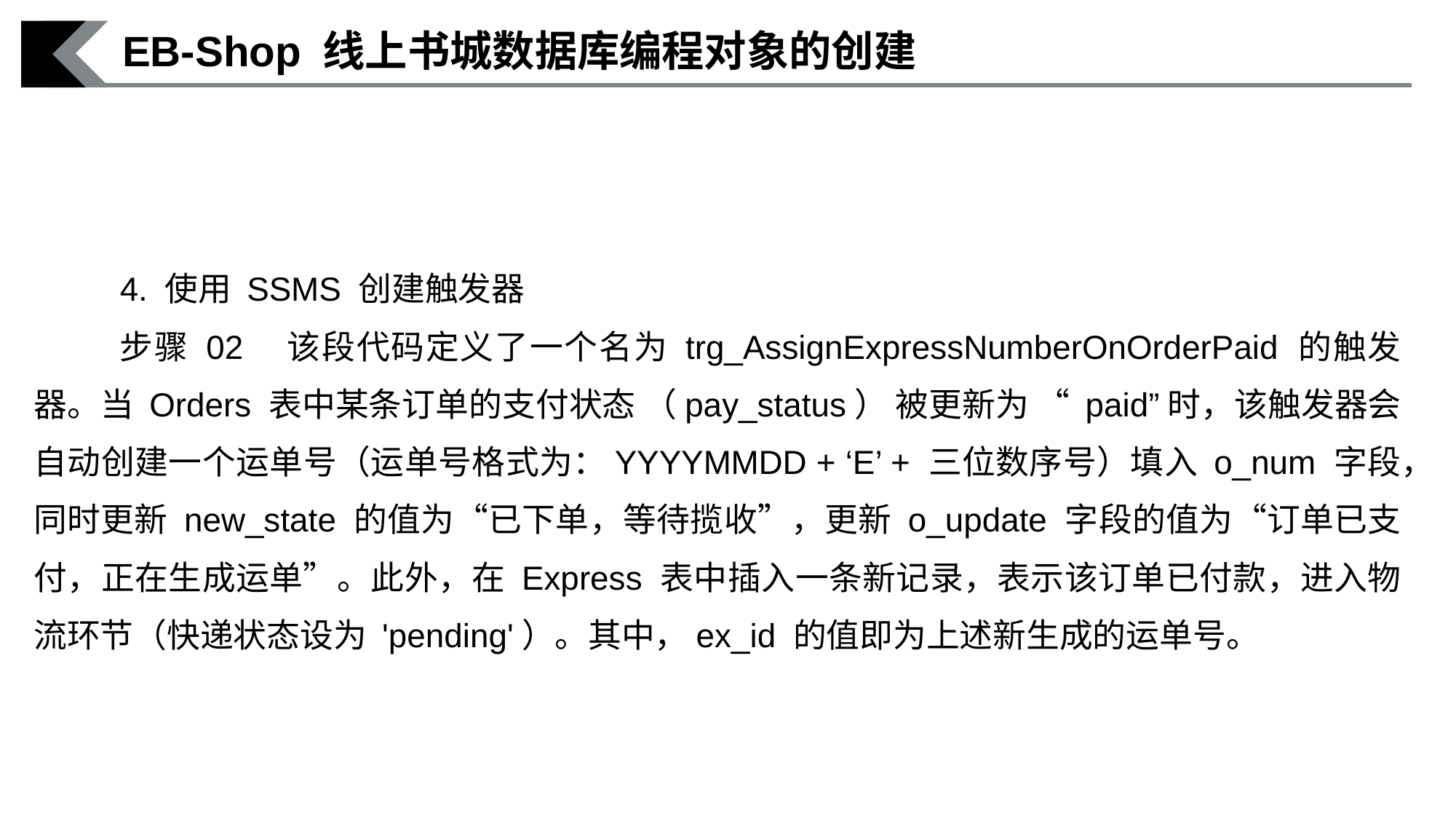

EB-Shop 线上书城数据库编程对象的创建
4. 使用 SSMS 创建触发器
步骤 02　该段代码定义了一个名为 trg_AssignExpressNumberOnOrderPaid 的触发器。当 Orders 表中某条订单的支付状态 （pay_status） 被更新为 “ paid”时，该触发器会自动创建一个运单号（运单号格式为：YYYYMMDD + ‘E’ + 三位数序号）填入 o_num 字段，同时更新 new_state 的值为“已下单，等待揽收”，更新 o_update 字段的值为“订单已支付，正在生成运单”。此外，在 Express 表中插入一条新记录，表示该订单已付款，进入物流环节（快递状态设为 'pending'）。其中，ex_id 的值即为上述新生成的运单号。